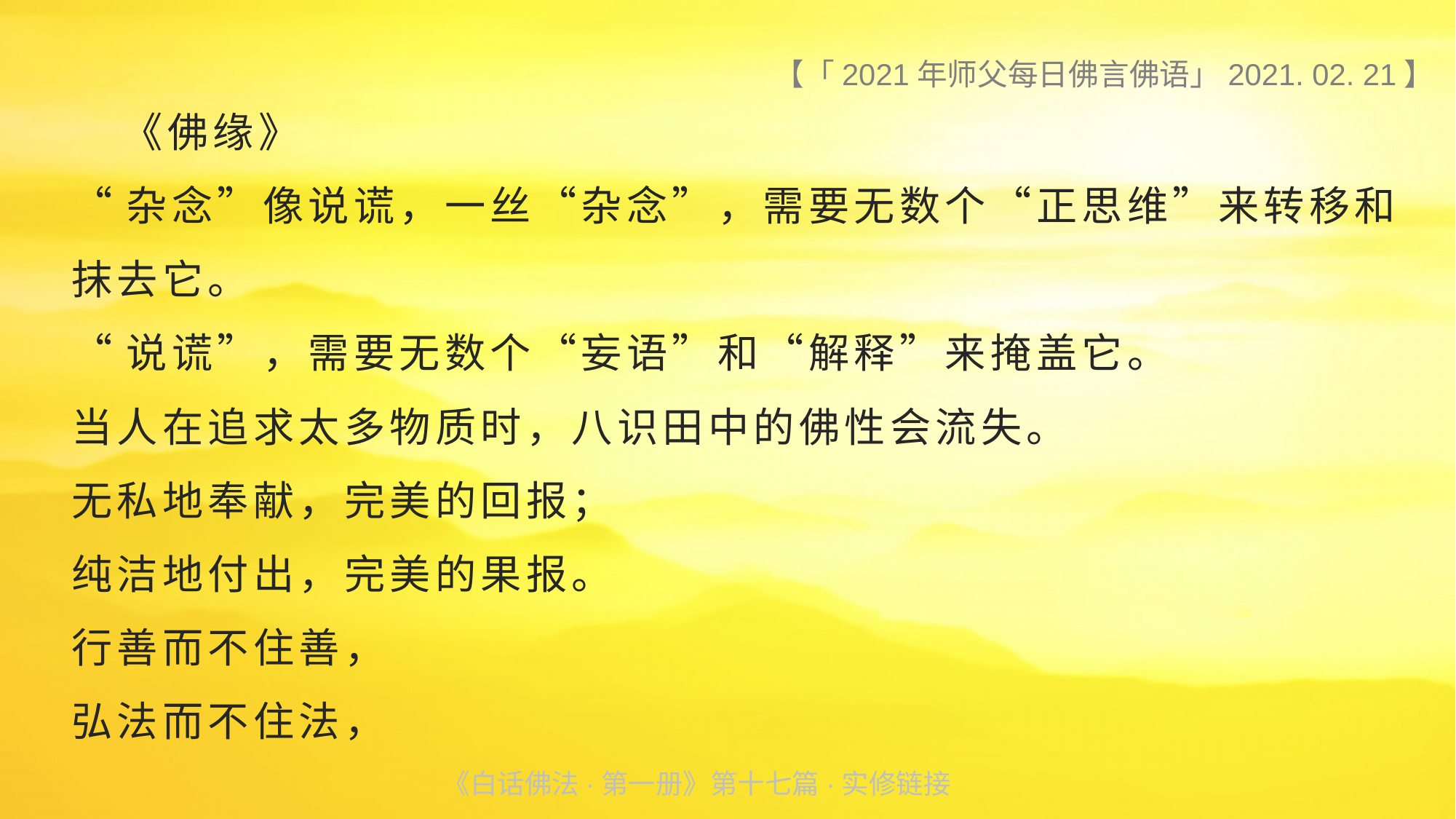

【「2021年师父每日佛言佛语」2021. 02. 21】
   《佛缘》
“杂念”像说谎，一丝“杂念”，需要无数个“正思维”来转移和抹去它。
“说谎”，需要无数个“妄语”和“解释”来掩盖它。
当人在追求太多物质时，八识田中的佛性会流失。
无私地奉献，完美的回报；
纯洁地付出，完美的果报。
行善而不住善，
弘法而不住法，
《白话佛法·第一册》第十七篇·实修链接